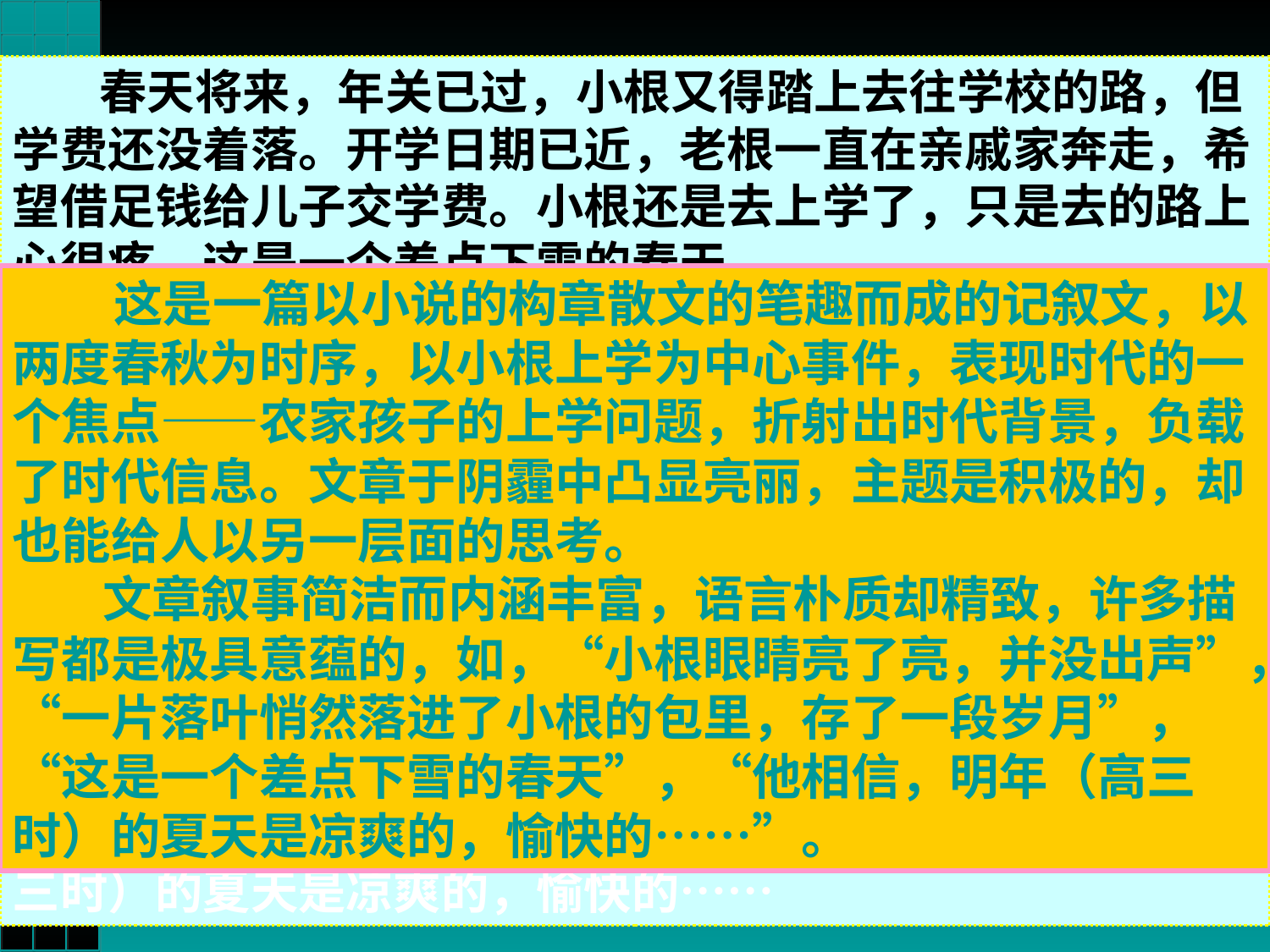

春天将来，年关已过，小根又得踏上去往学校的路，但学费还没着落。开学日期已近，老根一直在亲戚家奔走，希望借足钱给儿子交学费。小根还是去上学了，只是去的路上心很疼。这是一个差点下雪的春天。
       老根又收到了六封信，正准备煮上地瓜粥给将回来的儿子吃，却又收到了第七封信，小根退学了，要去打工。老根红着眼看信，“爸，我读不读大学不要紧，重要的是不能再让你受苦受累，不然我会后悔一辈子的。”这是一个没有蝉叫声的夏天，没有人敢吵到老根，因为他的眼睛里有火。
       小根真的去打工了，但没有经验的他差点被骗去做“传销”。当他提着包回到林子的时候已是第二个秋天，辛苦两个月的他只带回两行泪。
       今年的秋天不一样，林子里没有落叶，小根带着他离开后学校寄来的学费全免通知书上学去了。他相信，明年（高三时）的夏天是凉爽的，愉快的……
        这是一篇以小说的构章散文的笔趣而成的记叙文，以两度春秋为时序，以小根上学为中心事件，表现时代的一个焦点——农家孩子的上学问题，折射出时代背景，负载了时代信息。文章于阴霾中凸显亮丽，主题是积极的，却也能给人以另一层面的思考。
       文章叙事简洁而内涵丰富，语言朴质却精致，许多描写都是极具意蕴的，如，“小根眼睛亮了亮，并没出声”，“一片落叶悄然落进了小根的包里，存了一段岁月”，“这是一个差点下雪的春天”，“他相信，明年（高三时）的夏天是凉爽的，愉快的……”。